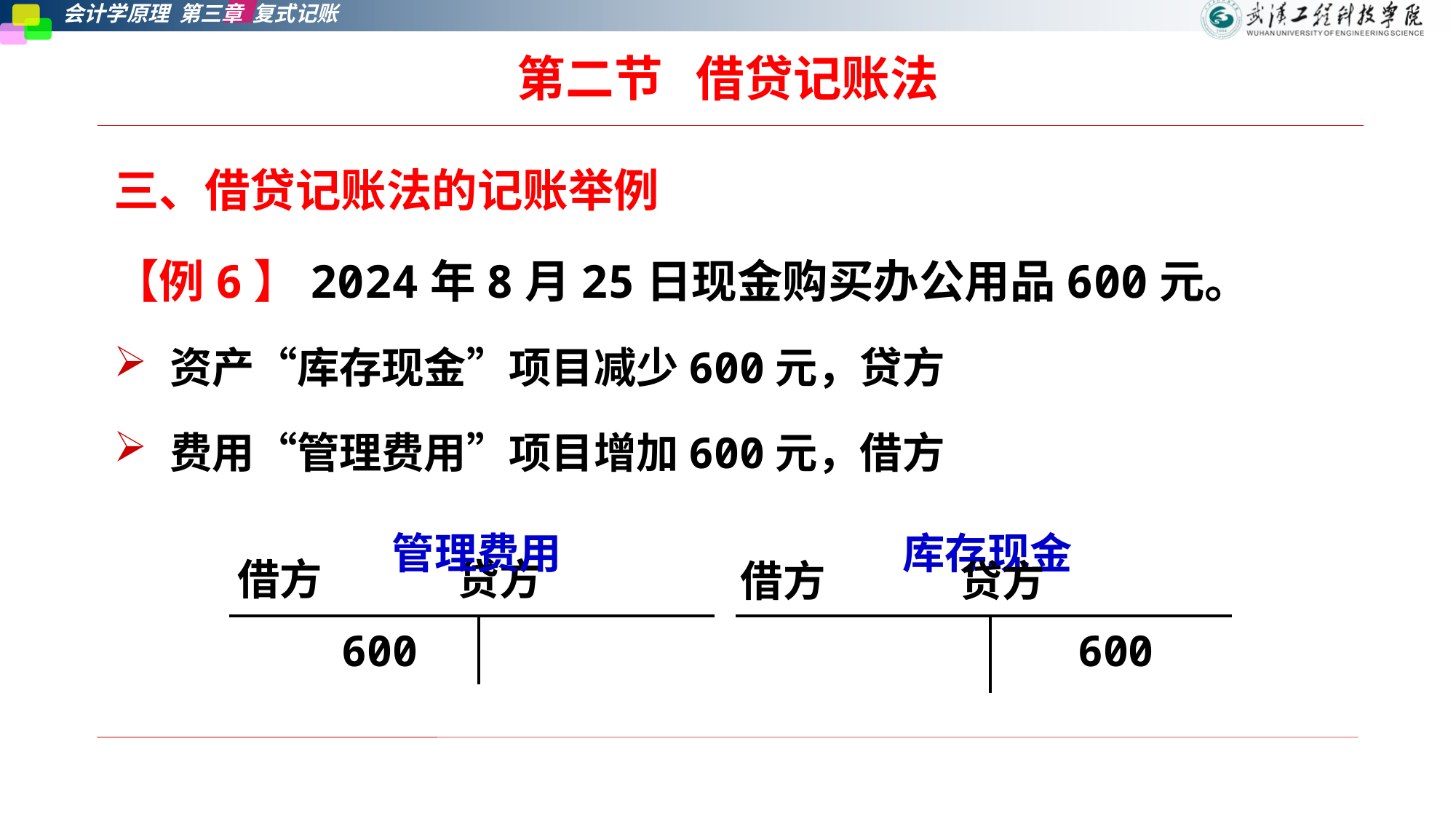

# 第二节   借贷记账法
三、借贷记账法的记账举例
【例6】2024年8月25日现金购买办公用品600元。
资产“库存现金”项目减少600元，贷方
费用“管理费用”项目增加600元，借方
管理费用
库存现金
借方              贷方
借方              贷方
| 600 |  |
| --- | --- |
|  | 600 |
| --- | --- |